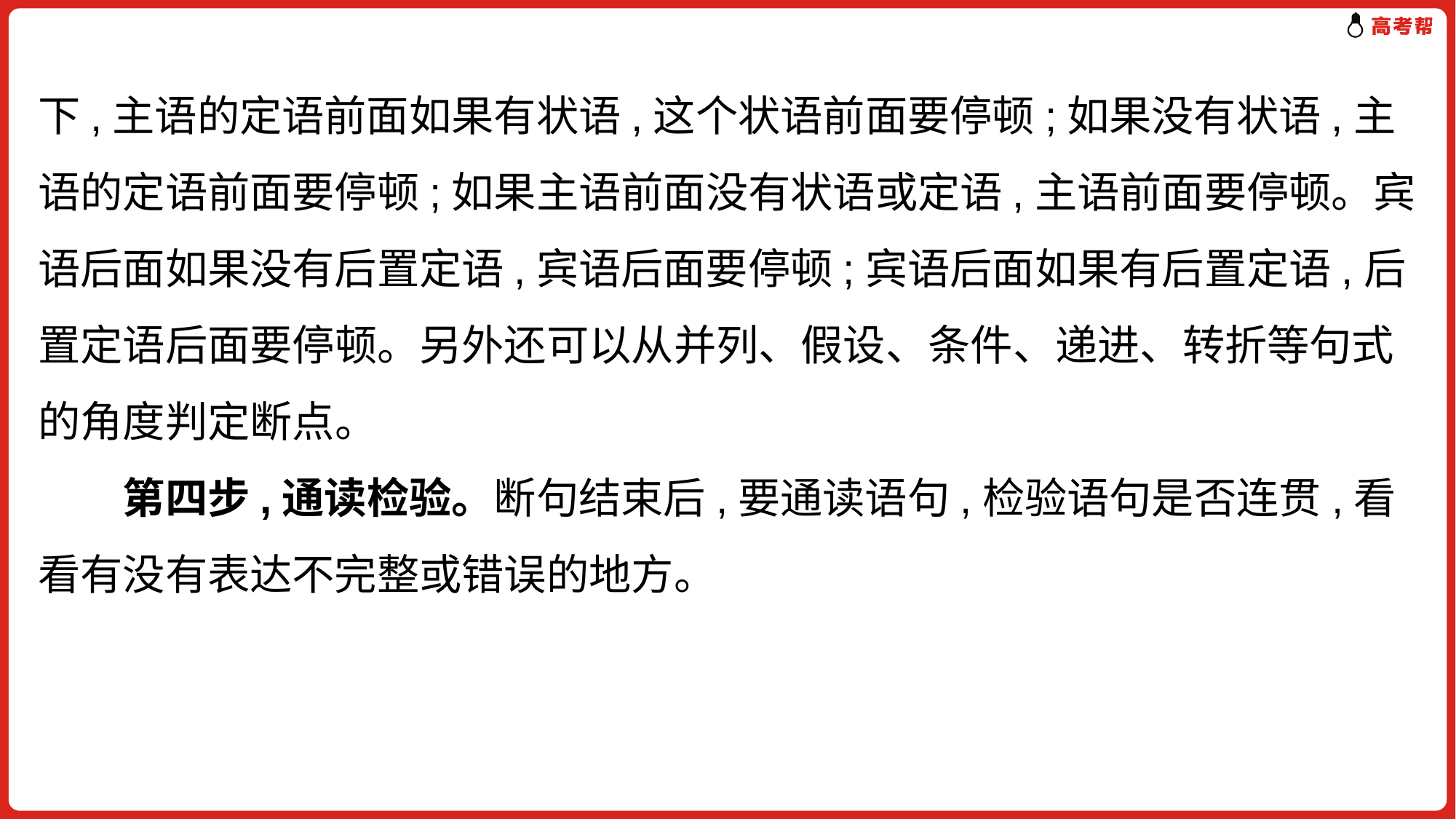

下,主语的定语前面如果有状语,这个状语前面要停顿;如果没有状语,主语的定语前面要停顿;如果主语前面没有状语或定语,主语前面要停顿。宾语后面如果没有后置定语,宾语后面要停顿;宾语后面如果有后置定语,后置定语后面要停顿。另外还可以从并列、假设、条件、递进、转折等句式的角度判定断点。
　　第四步,通读检验。断句结束后,要通读语句,检验语句是否连贯,看看有没有表达不完整或错误的地方。